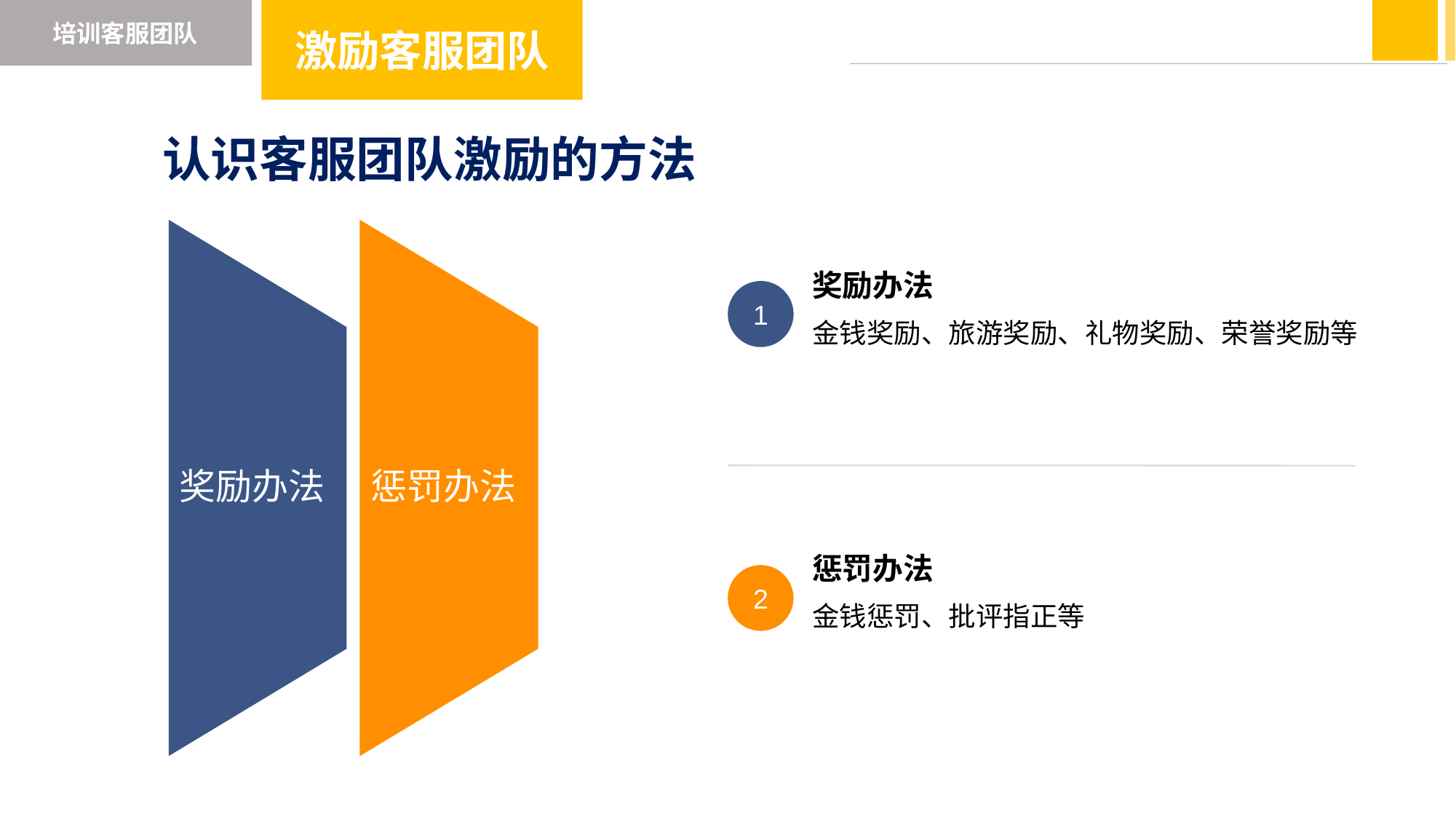

培训客服团队
激励客服团队

认识客服团队激励的方法
奖励办法
惩罚办法
奖励办法
1
金钱奖励、旅游奖励、礼物奖励、荣誉奖励等

惩罚办法
2
金钱惩罚、批评指正等